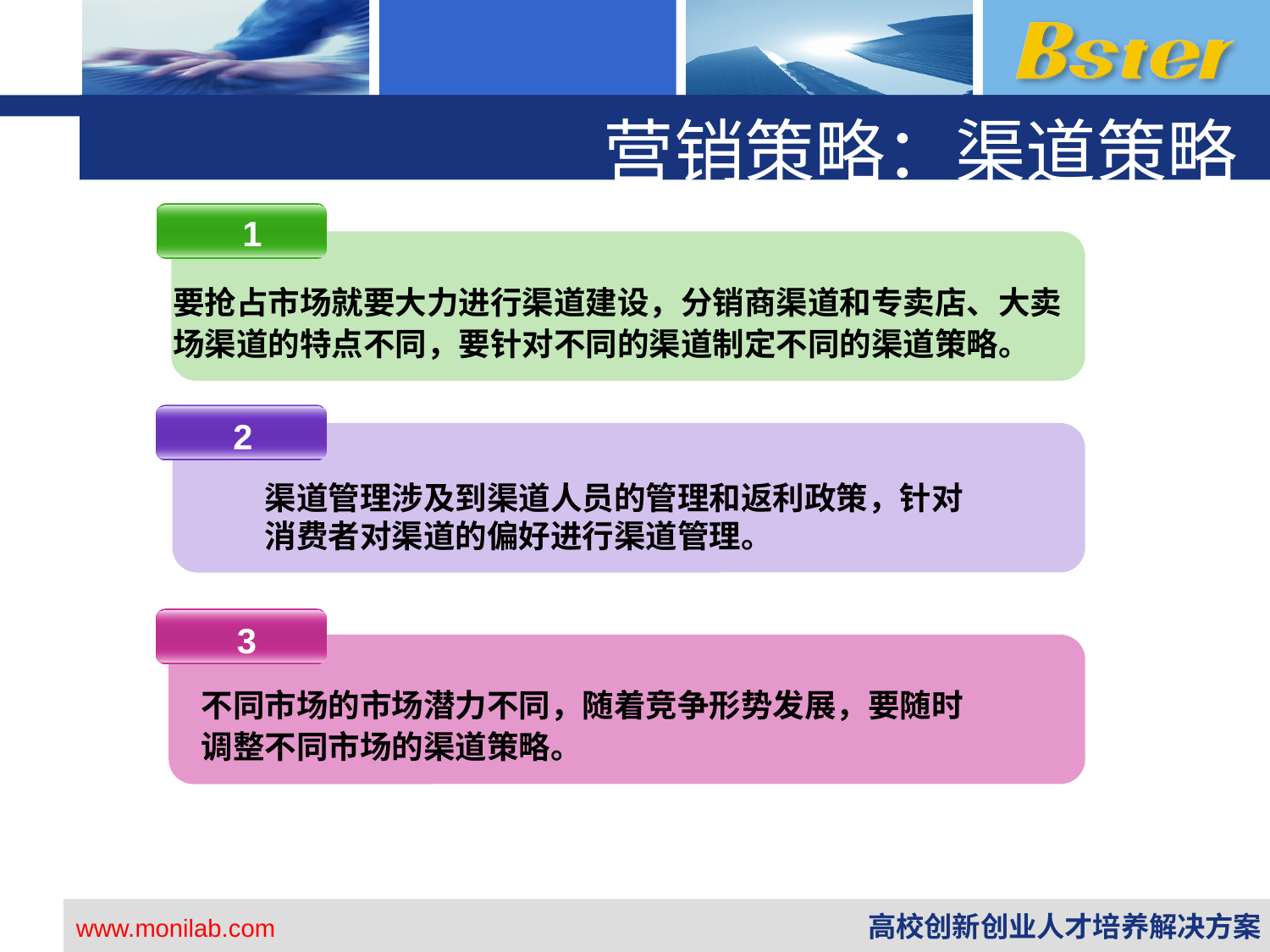

营销策略：渠道策略

 1

要抢占市场就要大力进行渠道建设，分销商渠道和专卖店、大卖场渠道的特点不同，要针对不同的渠道制定不同的渠道策略。

2

渠道管理涉及到渠道人员的管理和返利政策，针对消费者对渠道的偏好进行渠道管理。

 3

不同市场的市场潜力不同，随着竞争形势发展，要随时调整不同市场的渠道策略。